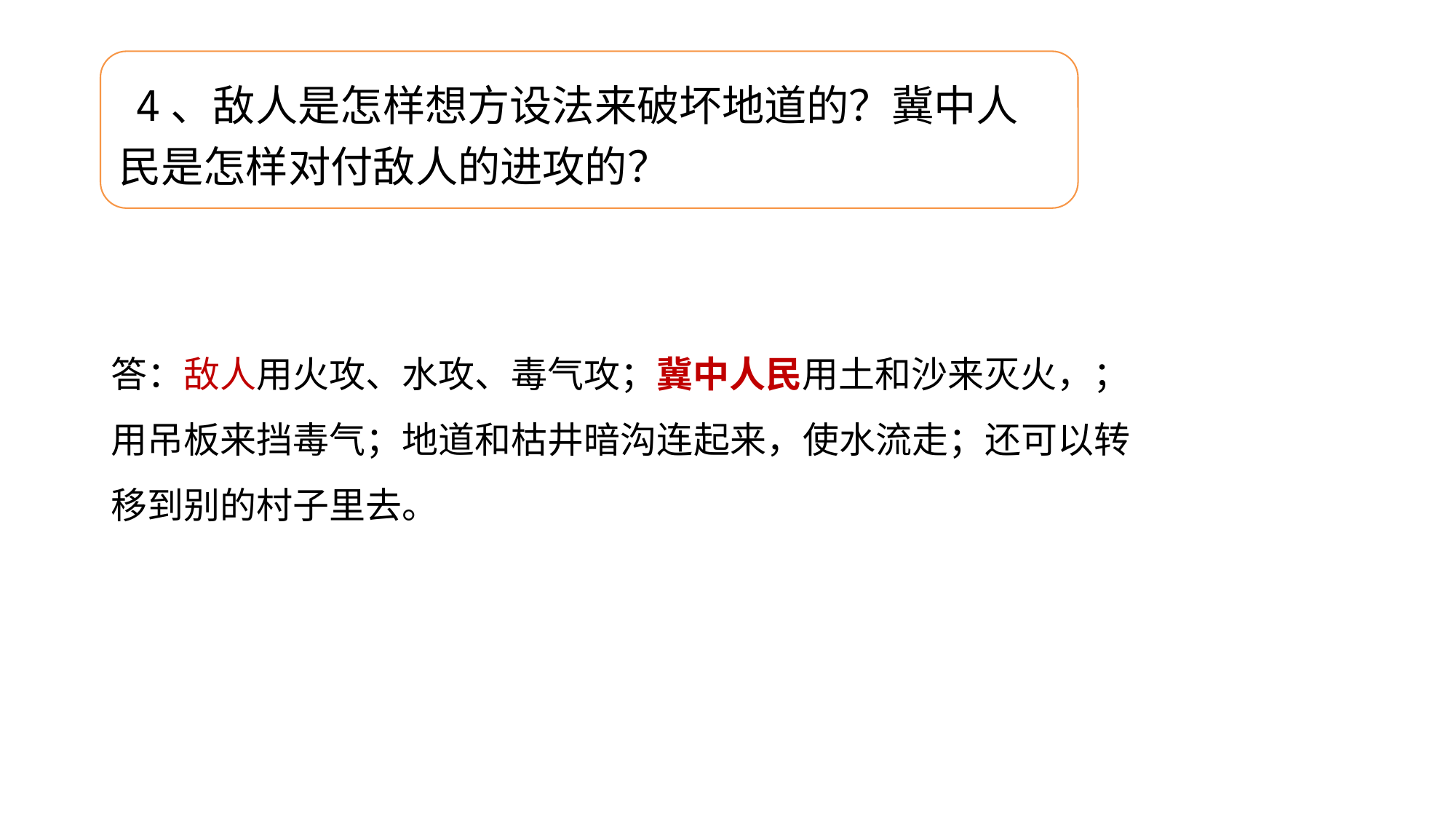

4、敌人是怎样想方设法来破坏地道的？冀中人民是怎样对付敌人的进攻的？

答：敌人用火攻、水攻、毒气攻；冀中人民用土和沙来灭火，；用吊板来挡毒气；地道和枯井暗沟连起来，使水流走；还可以转移到别的村子里去。